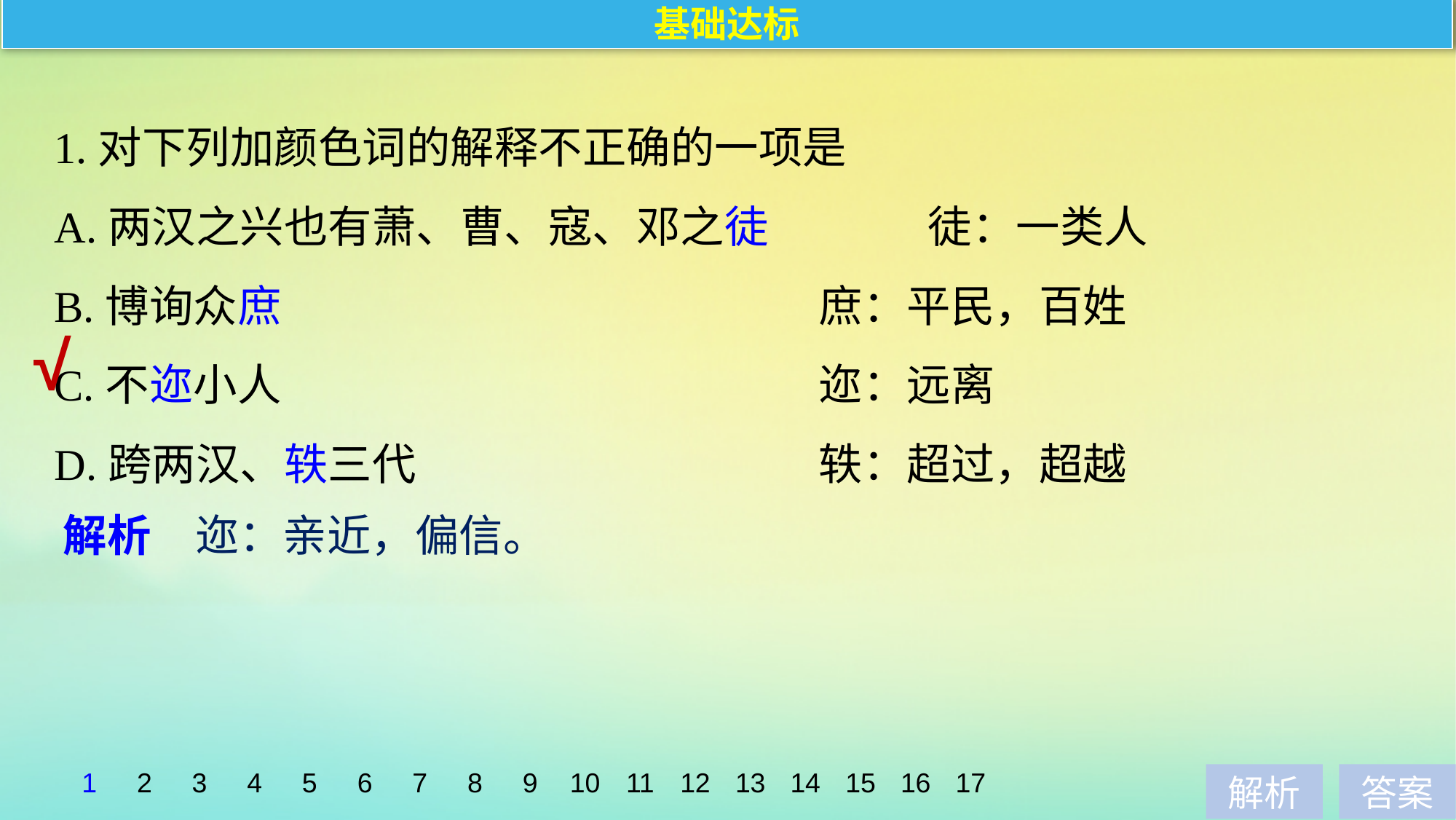

基础达标
1.对下列加颜色词的解释不正确的一项是
A.两汉之兴也有萧、曹、寇、邓之徒　　	徒：一类人
B.博询众庶  					庶：平民，百姓
C.不迩小人  					迩：远离
D.跨两汉、轶三代  				轶：超过，超越
√
解析　迩：亲近，偏信。
1
2
3
4
5
6
7
8
9
10
11
12
13
14
15
16
17
解析
答案